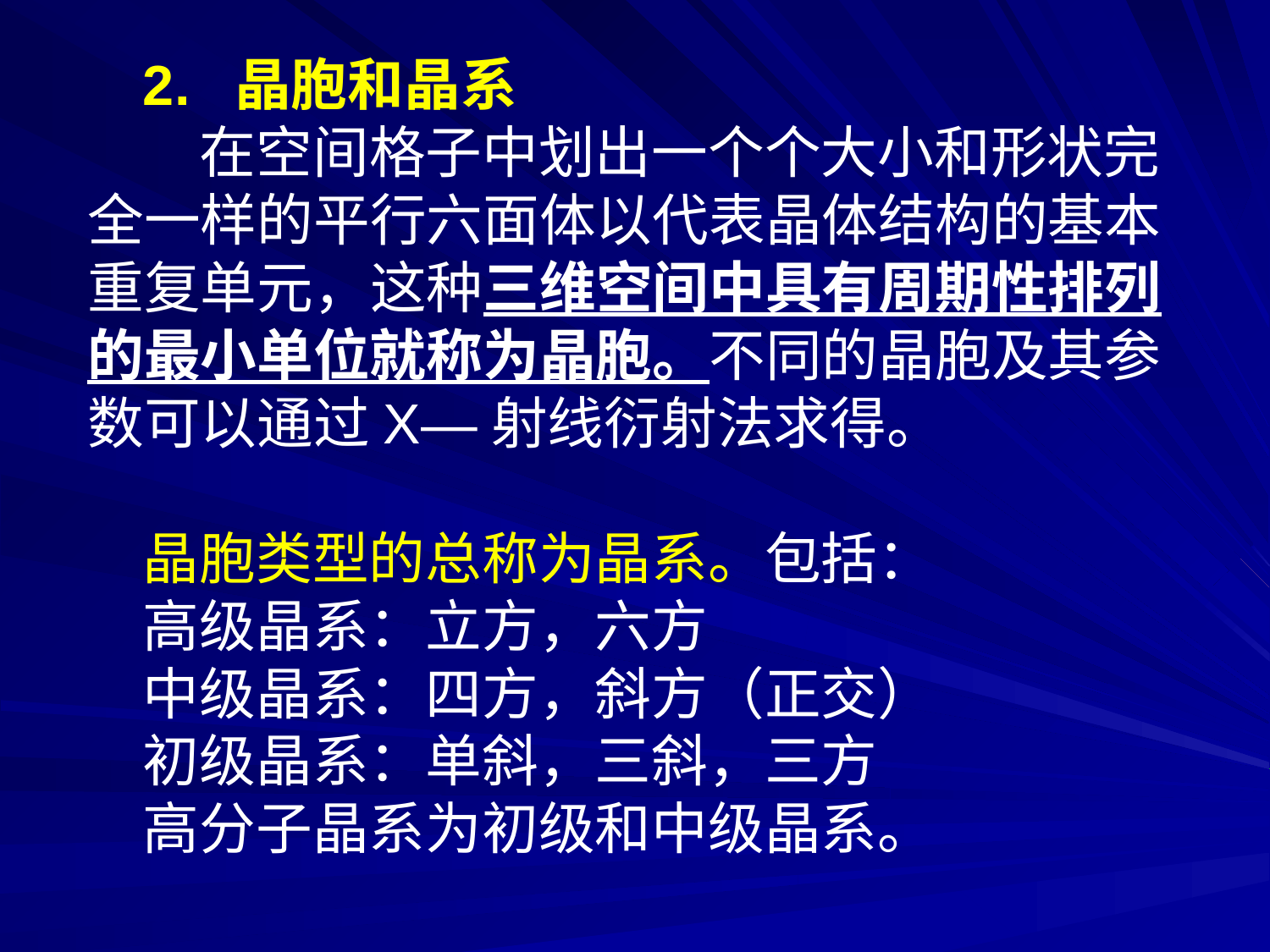

2.  晶胞和晶系
　在空间格子中划出一个个大小和形状完全一样的平行六面体以代表晶体结构的基本重复单元，这种三维空间中具有周期性排列的最小单位就称为晶胞。不同的晶胞及其参数可以通过X—射线衍射法求得。

晶胞类型的总称为晶系。包括：
高级晶系：立方，六方
中级晶系：四方，斜方（正交）
初级晶系：单斜，三斜，三方
高分子晶系为初级和中级晶系。